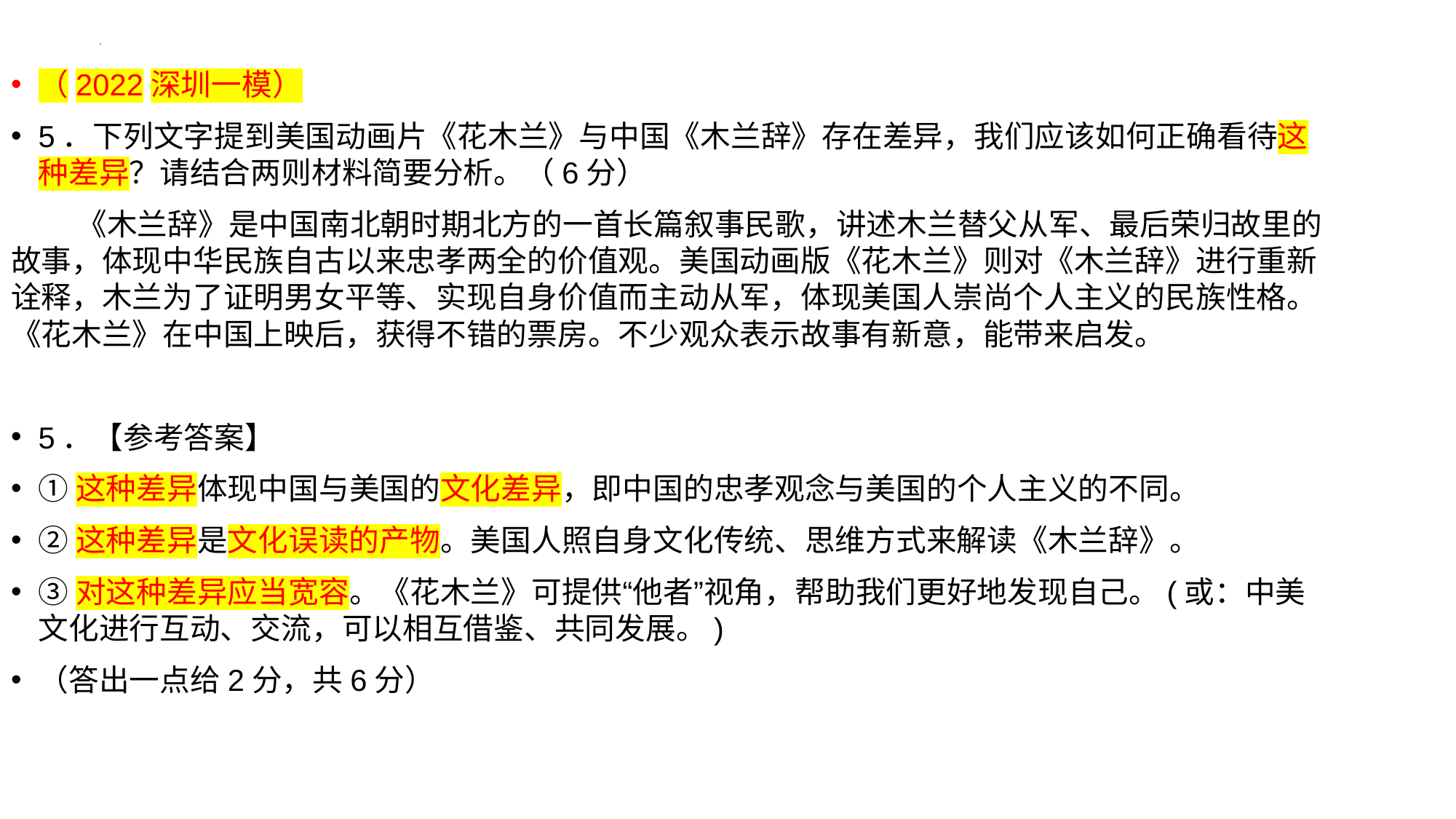

（2022深圳一模）
5．下列文字提到美国动画片《花木兰》与中国《木兰辞》存在差异，我们应该如何正确看待这种差异？请结合两则材料简要分析。（6分）
       《木兰辞》是中国南北朝时期北方的一首长篇叙事民歌，讲述木兰替父从军、最后荣归故里的故事，体现中华民族自古以来忠孝两全的价值观。美国动画版《花木兰》则对《木兰辞》进行重新诠释，木兰为了证明男女平等、实现自身价值而主动从军，体现美国人崇尚个人主义的民族性格。《花木兰》在中国上映后，获得不错的票房。不少观众表示故事有新意，能带来启发。

5．【参考答案】
①这种差异体现中国与美国的文化差异，即中国的忠孝观念与美国的个人主义的不同。
②这种差异是文化误读的产物。美国人照自身文化传统、思维方式来解读《木兰辞》。
③对这种差异应当宽容。《花木兰》可提供“他者”视角，帮助我们更好地发现自己。(或：中美文化进行互动、交流，可以相互借鉴、共同发展。)
（答出一点给2分，共6分）